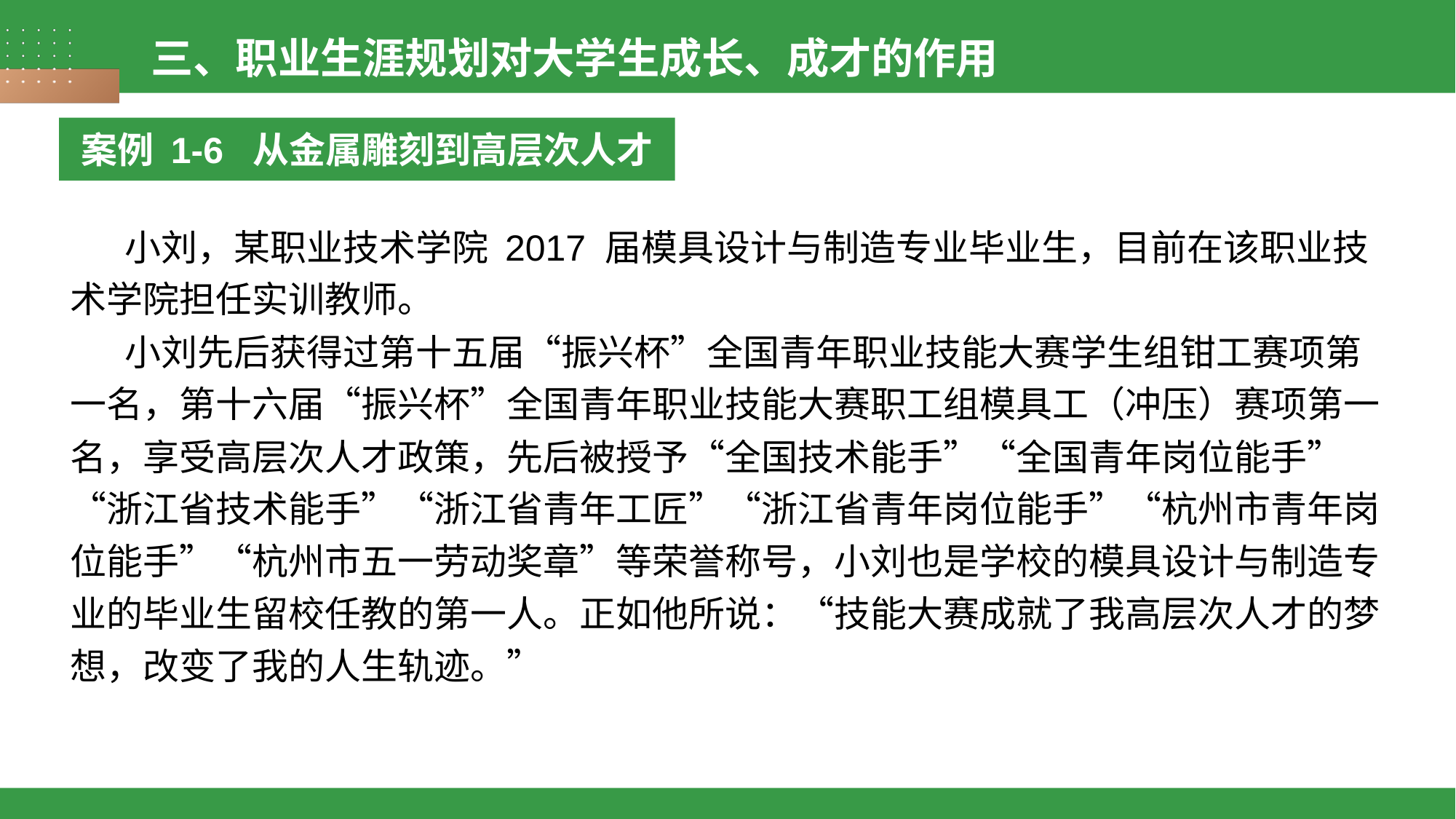

三、职业生涯规划对大学生成长、成才的作用
案例 1-6  从金属雕刻到高层次人才
小刘，某职业技术学院 2017 届模具设计与制造专业毕业生，目前在该职业技术学院担任实训教师。
小刘先后获得过第十五届“振兴杯”全国青年职业技能大赛学生组钳工赛项第一名，第十六届“振兴杯”全国青年职业技能大赛职工组模具工（冲压）赛项第一名，享受高层次人才政策，先后被授予“全国技术能手”“全国青年岗位能手”“浙江省技术能手”“浙江省青年工匠”“浙江省青年岗位能手”“杭州市青年岗位能手”“杭州市五一劳动奖章”等荣誉称号，小刘也是学校的模具设计与制造专业的毕业生留校任教的第一人。正如他所说：“技能大赛成就了我高层次人才的梦想，改变了我的人生轨迹。”